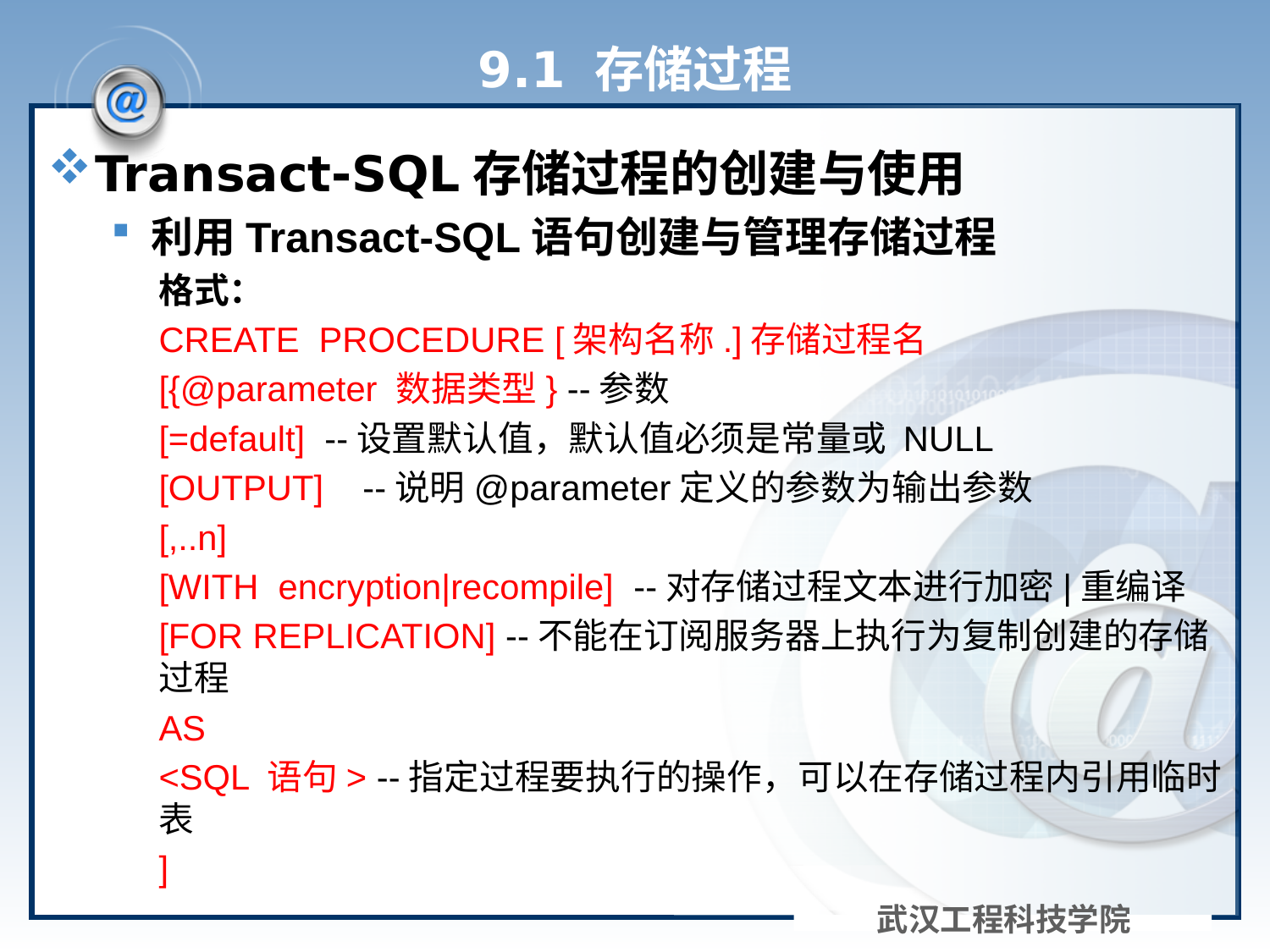

# 9.1 存储过程
Transact-SQL存储过程的创建与使用
利用Transact-SQL语句创建与管理存储过程
格式：
CREATE  PROCEDURE [架构名称.]存储过程名
[{@parameter 数据类型} --参数
[=default]  --设置默认值，默认值必须是常量或 NULL
[OUTPUT]    --说明@parameter定义的参数为输出参数
[,..n]
[WITH  encryption|recompile]  --对存储过程文本进行加密|重编译
[FOR REPLICATION] --不能在订阅服务器上执行为复制创建的存储过程
AS
<SQL 语句> --指定过程要执行的操作，可以在存储过程内引用临时表
]

武汉工程科技学院